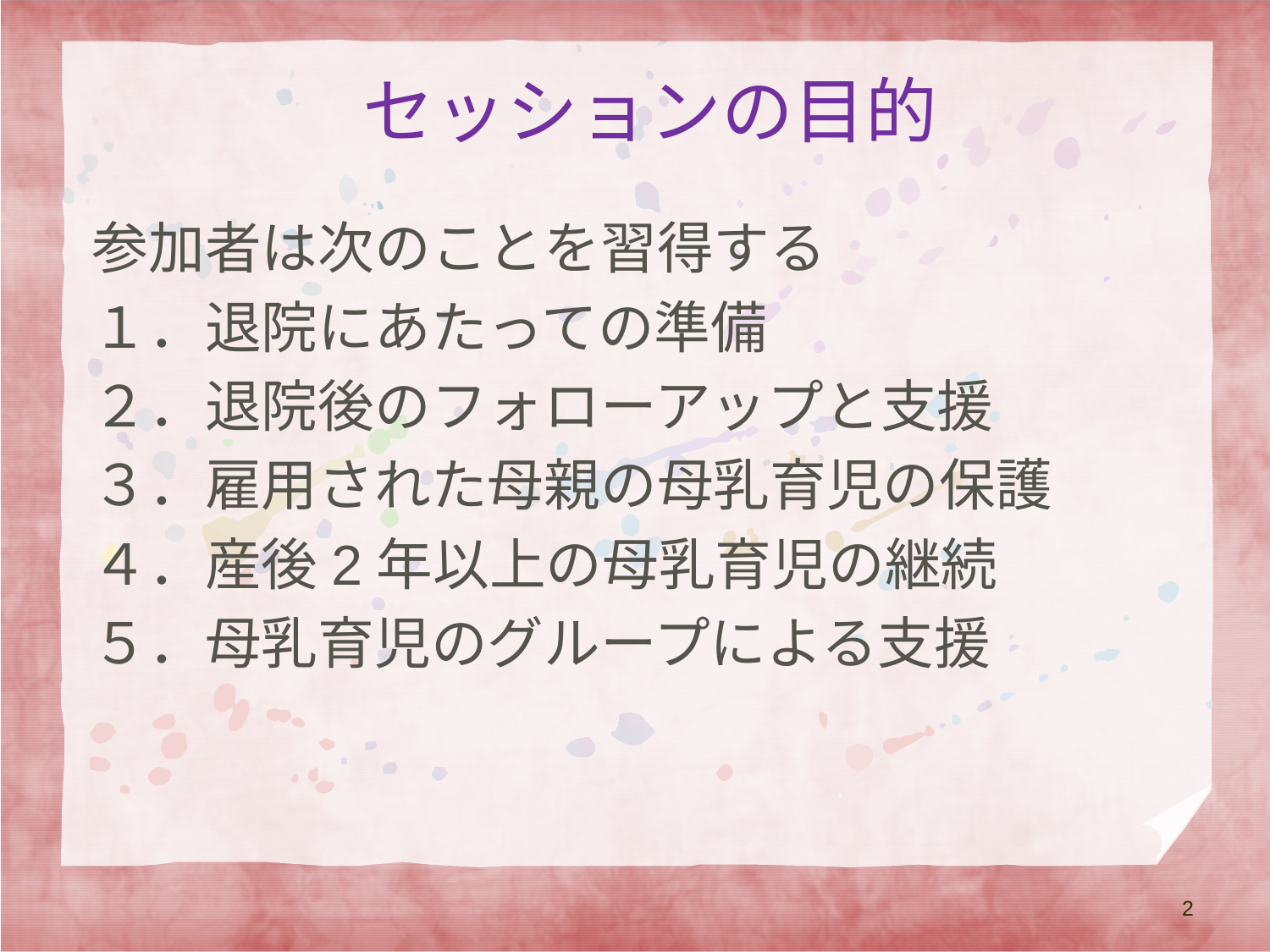

# セッションの目的
参加者は次のことを習得する
１．退院にあたっての準備
２．退院後のフォローアップと支援
３．雇用された母親の母乳育児の保護
４．産後2年以上の母乳育児の継続
５．母乳育児のグループによる支援

2